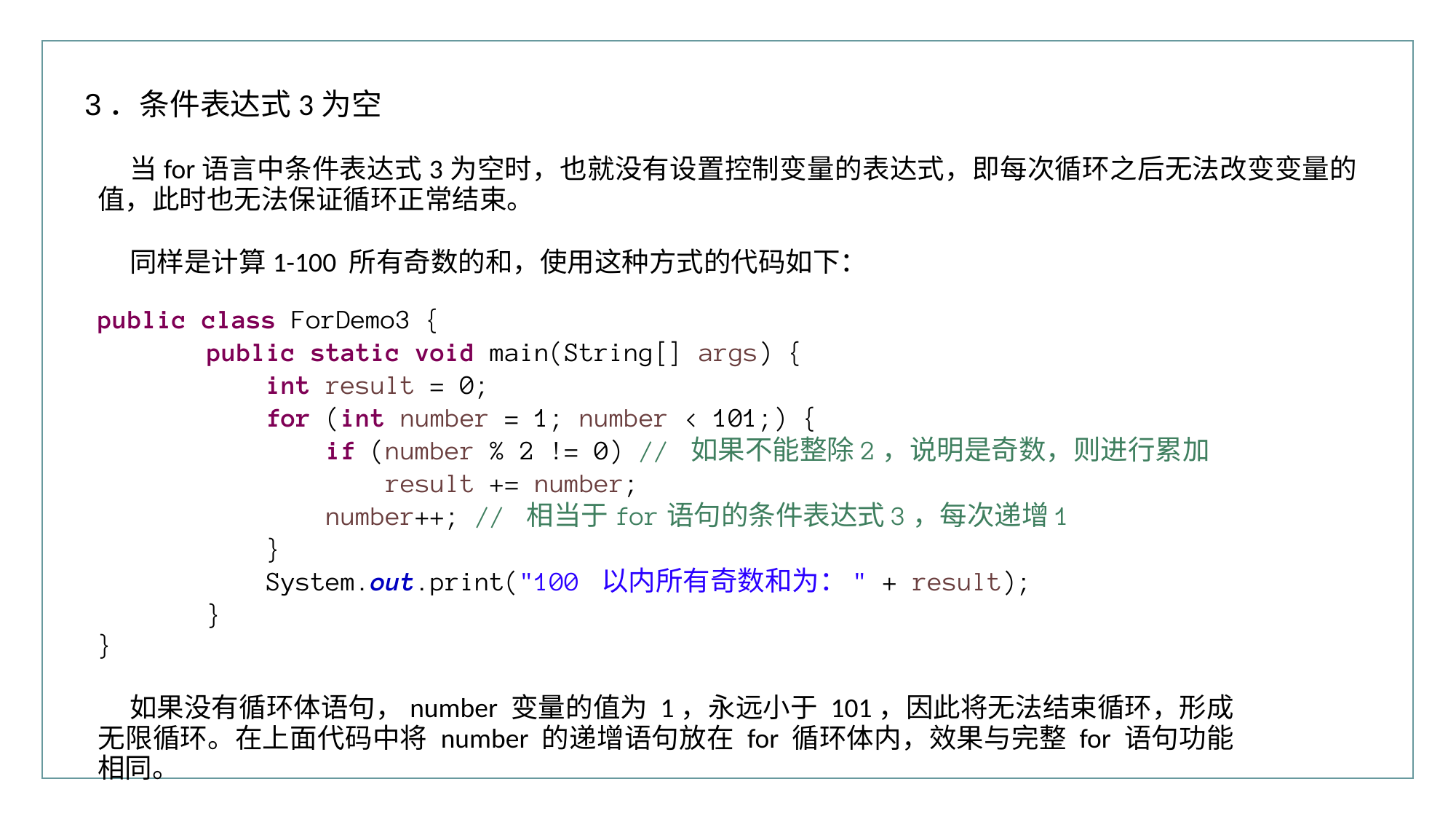

3．条件表达式3为空
当for语言中条件表达式3为空时，也就没有设置控制变量的表达式，即每次循环之后无法改变变量的值，此时也无法保证循环正常结束。
同样是计算1-100 所有奇数的和，使用这种方式的代码如下：
public class ForDemo3 {
	public static void main(String[] args) {
	    int result = 0;
	    for (int number = 1; number < 101;) {
	        if (number % 2 != 0) // 如果不能整除2，说明是奇数，则进行累加
	            result += number;
	        number++; // 相当于for语句的条件表达式3，每次递增1
	    }
	    System.out.print("100 以内所有奇数和为：" + result);
	}
}
如果没有循环体语句，number 变量的值为 1，永远小于 101，因此将无法结束循环，形成无限循环。在上面代码中将 number 的递增语句放在 for 循环体内，效果与完整 for 语句功能相同。